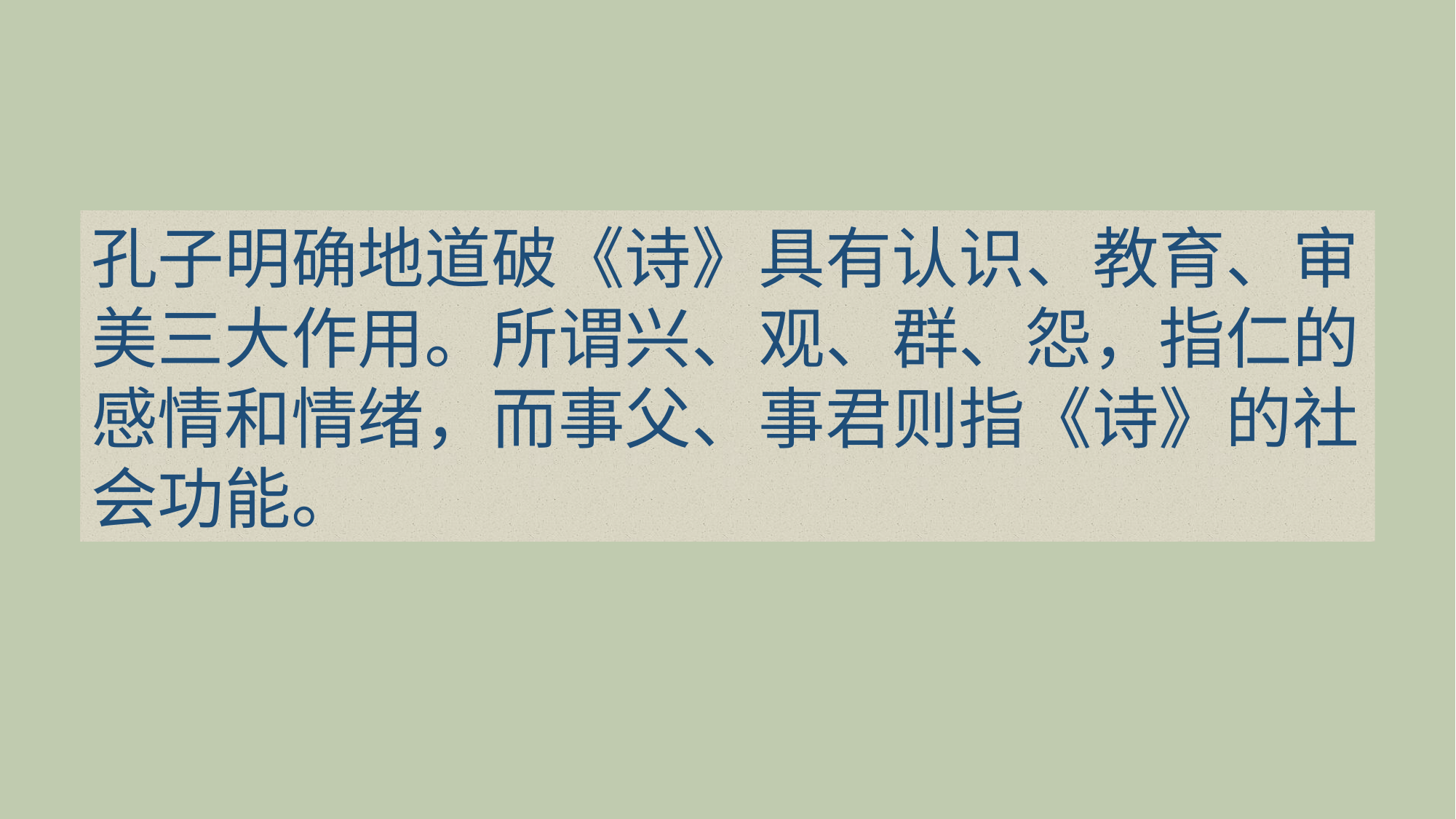

孔子明确地道破《诗》具有认识、教育、审美三大作用。所谓兴、观、群、怨，指仁的感情和情绪，而事父、事君则指《诗》的社会功能。